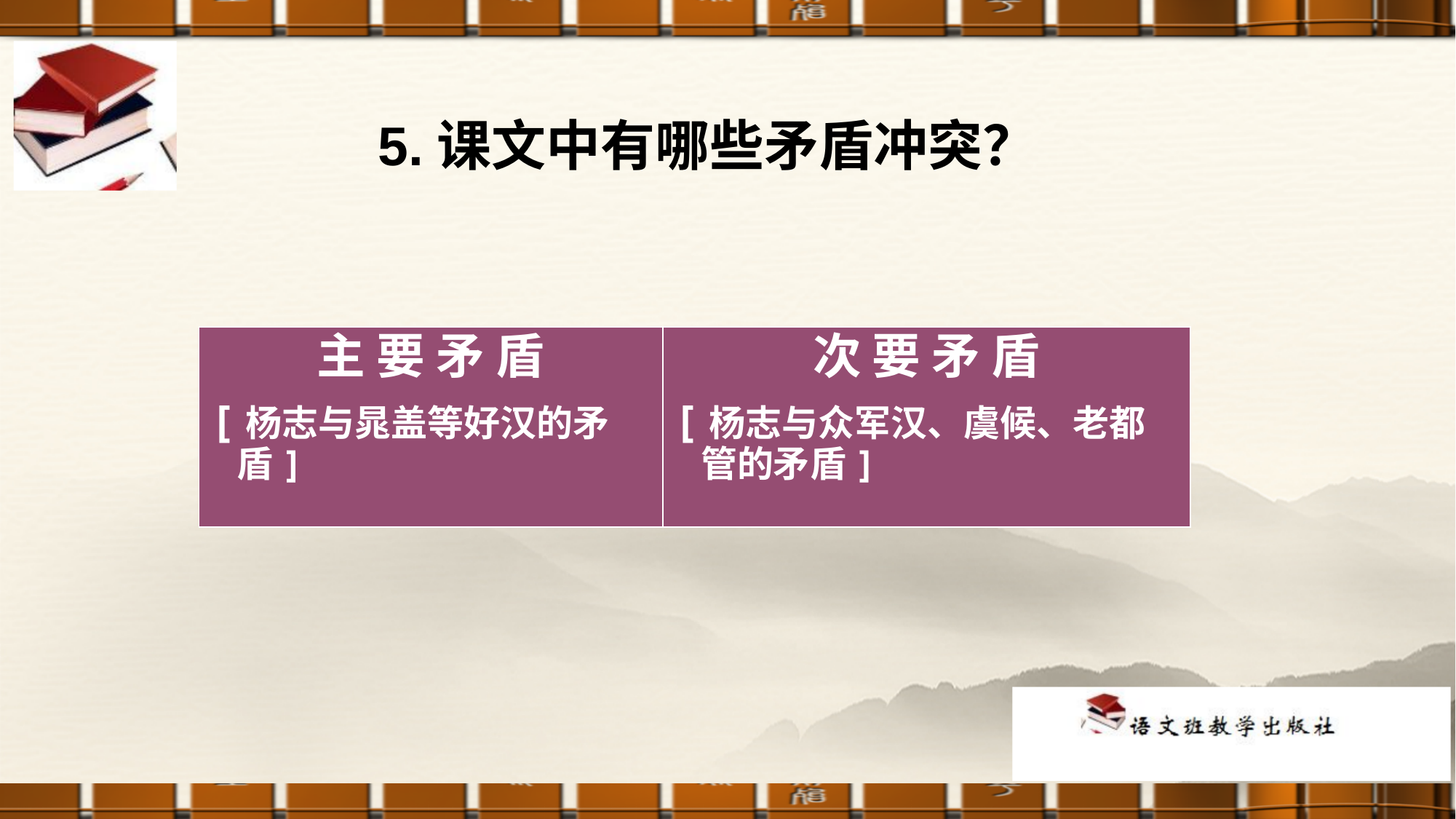

5.课文中有哪些矛盾冲突？
主 要 矛 盾
[杨志与晁盖等好汉的矛盾]

次 要 矛 盾
[杨志与众军汉、虞候、老都管的矛盾]